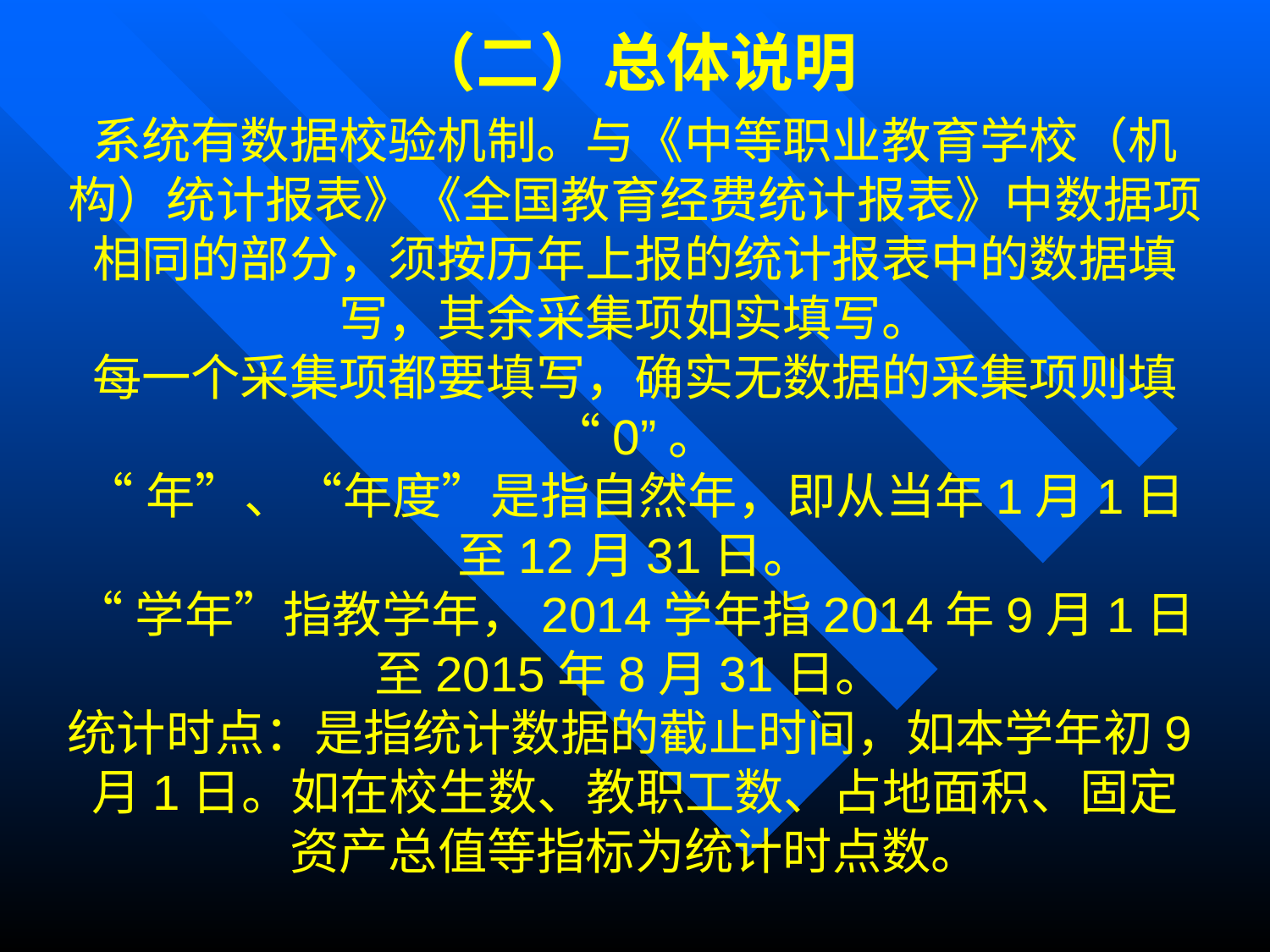

（二）总体说明
系统有数据校验机制。与《中等职业教育学校（机构）统计报表》《全国教育经费统计报表》中数据项相同的部分，须按历年上报的统计报表中的数据填写，其余采集项如实填写。
每一个采集项都要填写，确实无数据的采集项则填“0”。
“年”、“年度”是指自然年，即从当年1月1日至12月31日。
“学年”指教学年，2014学年指2014年9月1日至2015年8月31日。
统计时点：是指统计数据的截止时间，如本学年初9月1日。如在校生数、教职工数、占地面积、固定资产总值等指标为统计时点数。